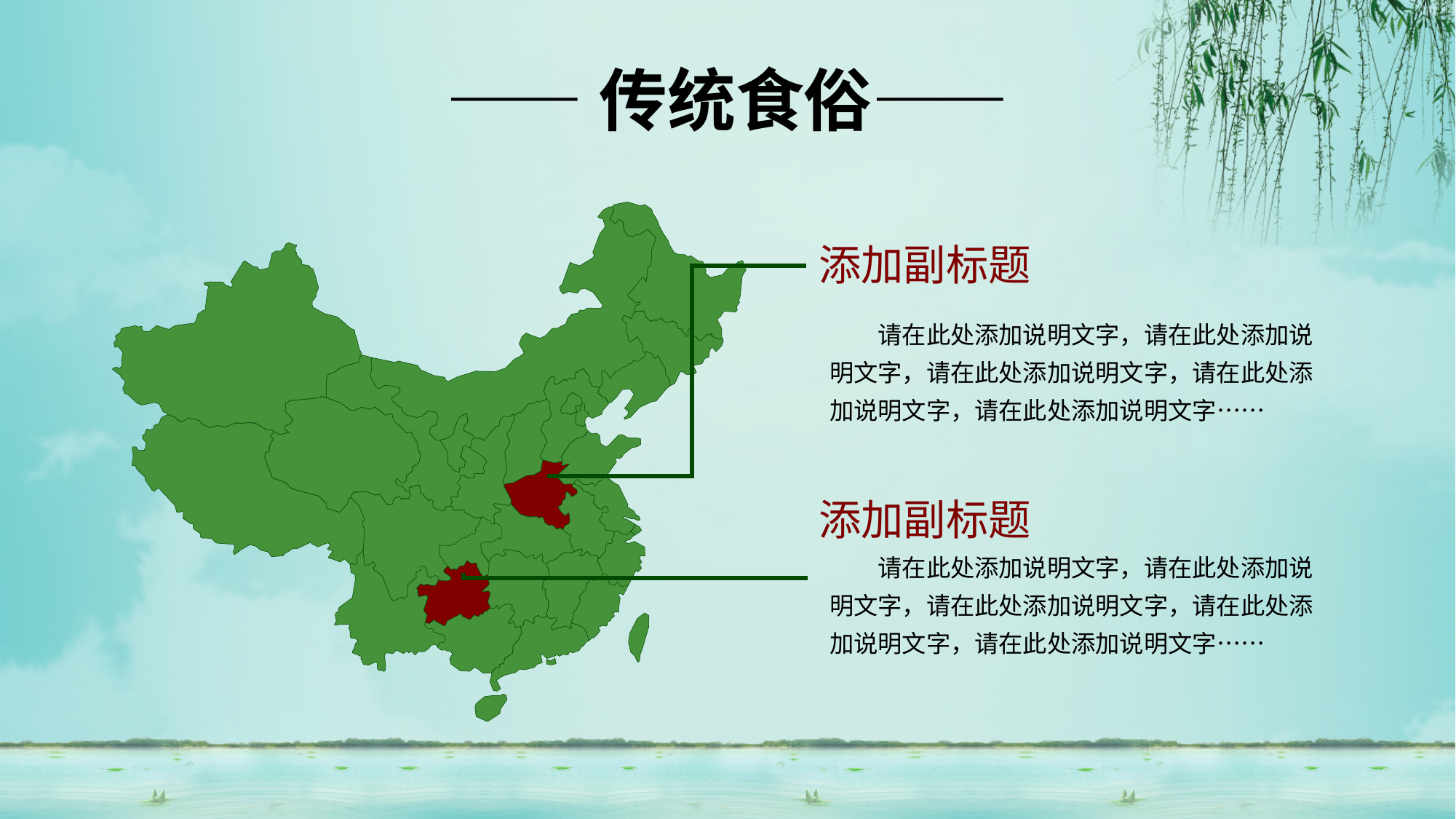

——传统食俗——

添加副标题
　　请在此处添加说明文字，请在此处添加说明文字，请在此处添加说明文字，请在此处添加说明文字，请在此处添加说明文字……
添加副标题
　　请在此处添加说明文字，请在此处添加说明文字，请在此处添加说明文字，请在此处添加说明文字，请在此处添加说明文字……